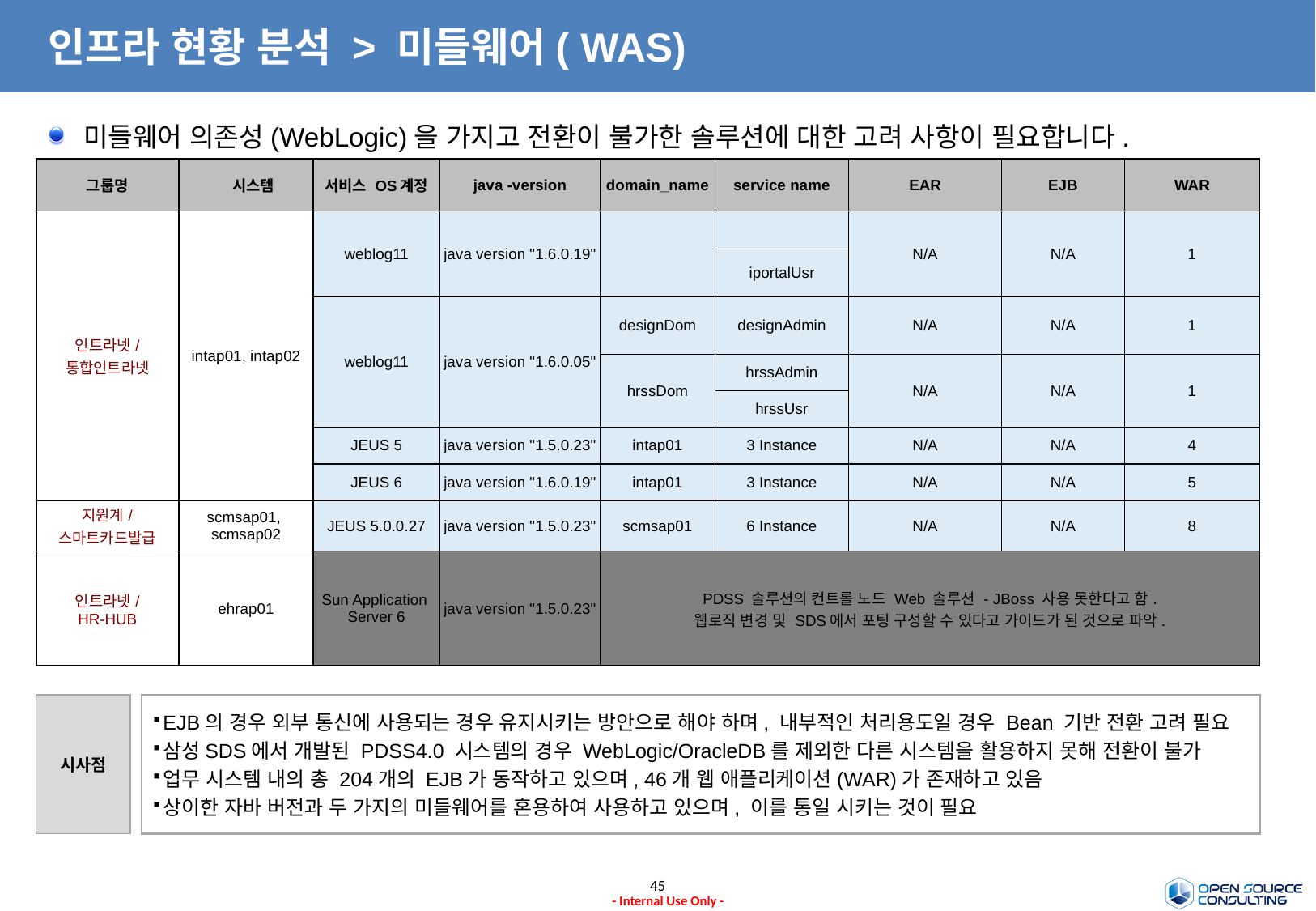

# 인프라 현황 분석 > 미들웨어( WAS)
미들웨어 의존성(WebLogic)을 가지고 전환이 불가한 솔루션에 대한 고려 사항이 필요합니다.
| 그룹명 | 시스템 | 서비스 OS계정 | java -version | domain\_name | service name | EAR | EJB | WAR |
| --- | --- | --- | --- | --- | --- | --- | --- | --- |
| 인트라넷/ 통합인트라넷 | intap01, intap02 | weblog11 | java version "1.6.0.19" |  |  | N/A | N/A | 1 |
|  |  |  |  |  | iportalUsr |  |  |  |
|  |  | weblog11 | java version "1.6.0.05" | designDom | designAdmin | N/A | N/A | 1 |
|  |  |  |  | hrssDom | hrssAdmin | N/A | N/A | 1 |
|  |  |  |  |  | hrssUsr |  |  |  |
|  |  | JEUS 5 | java version "1.5.0.23" | intap01 | 3 Instance | N/A | N/A | 4 |
|  |  | JEUS 6 | java version "1.6.0.19" | intap01 | 3 Instance | N/A | N/A | 5 |
| 지원계/ 스마트카드발급 | scmsap01, scmsap02 | JEUS 5.0.0.27 | java version "1.5.0.23" | scmsap01 | 6 Instance | N/A | N/A | 8 |
| 인트라넷/ HR-HUB | ehrap01 | Sun Application Server 6 | java version "1.5.0.23" | PDSS 솔루션의 컨트롤 노드 Web 솔루션 - JBoss 사용 못한다고 함. 웹로직 변경 및 SDS에서 포팅 구성할 수 있다고 가이드가 된 것으로 파악. |  |  |  |  |
시사점
EJB의 경우 외부 통신에 사용되는 경우 유지시키는 방안으로 해야 하며, 내부적인 처리용도일 경우 Bean 기반 전환 고려 필요
삼성SDS에서 개발된 PDSS4.0 시스템의 경우 WebLogic/OracleDB를 제외한 다른 시스템을 활용하지 못해 전환이 불가
업무 시스템 내의 총 204개의 EJB가 동작하고 있으며, 46개 웹 애플리케이션(WAR)가 존재하고 있음
상이한 자바 버전과 두 가지의 미들웨어를 혼용하여 사용하고 있으며, 이를 통일 시키는 것이 필요